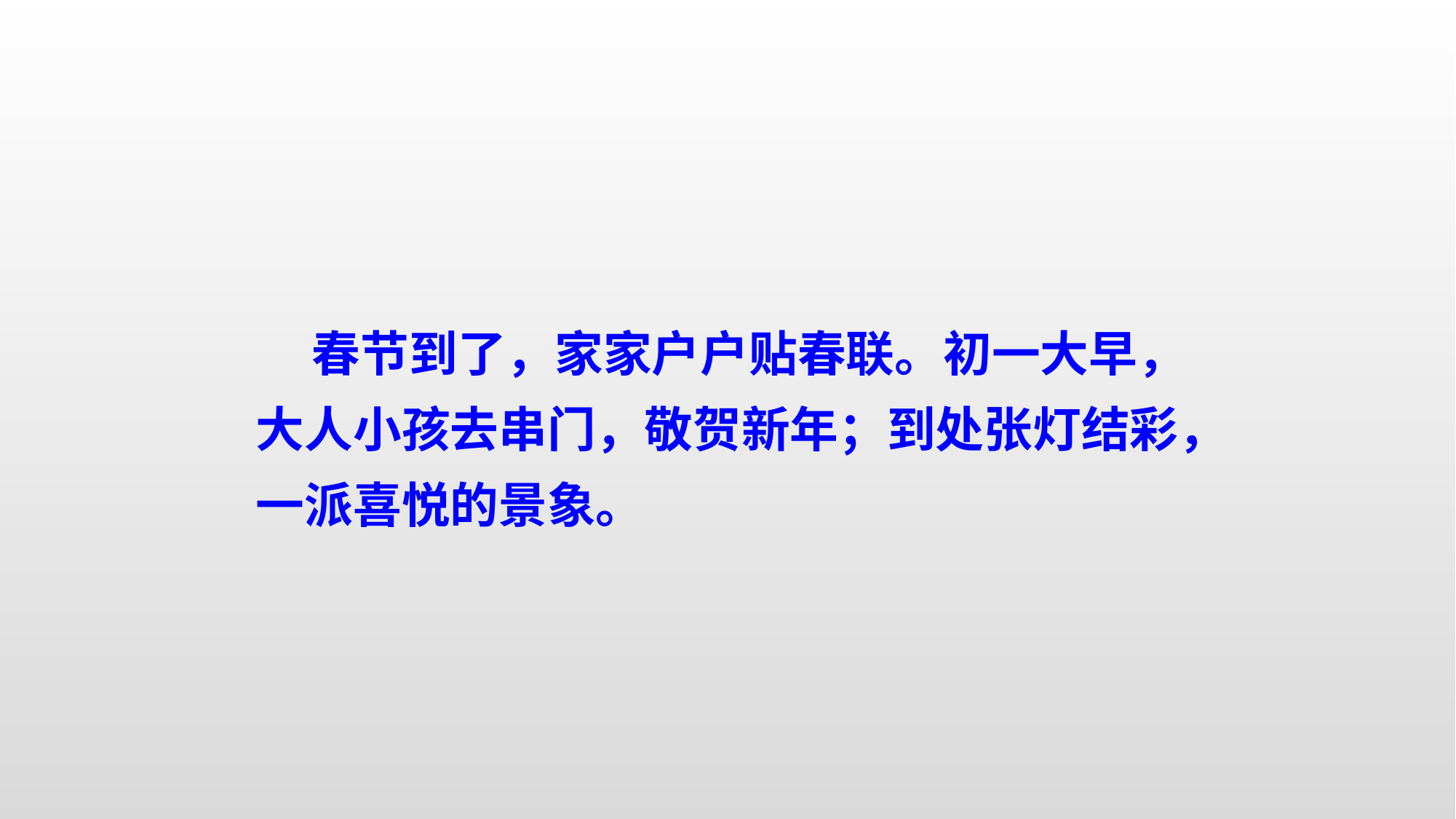

春节到了，家家户户贴春联。初一大早，大人小孩去串门，敬贺新年；到处张灯结彩，一派喜悦的景象。